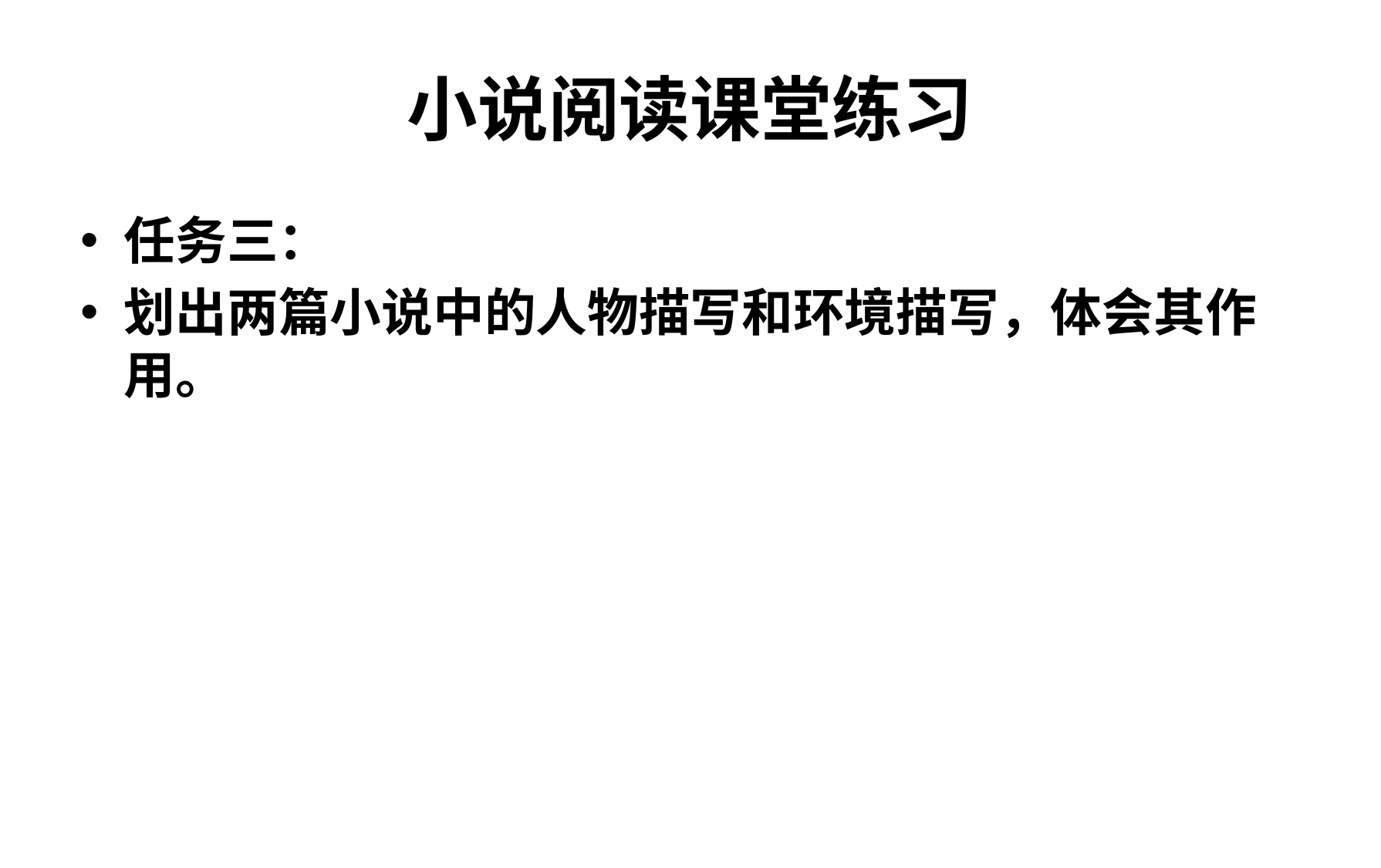

# 小说阅读课堂练习
任务三：
划出两篇小说中的人物描写和环境描写，体会其作用。